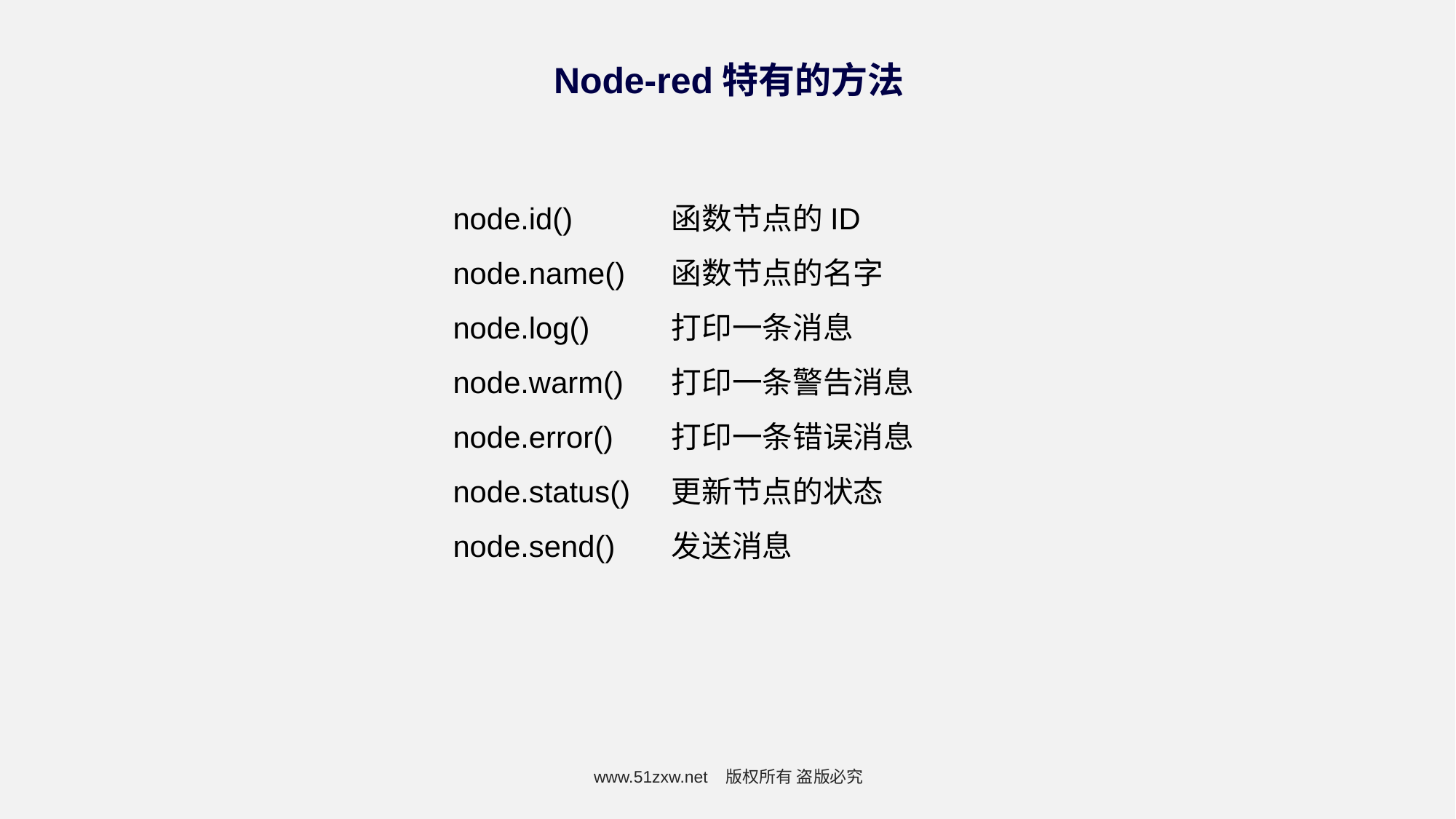

Node-red特有的方法
node.id()	函数节点的ID
node.name()	函数节点的名字
node.log()	打印一条消息
node.warm()	打印一条警告消息
node.error()	打印一条错误消息
node.status()	更新节点的状态
node.send()	发送消息
www.51zxw.net   版权所有 盗版必究